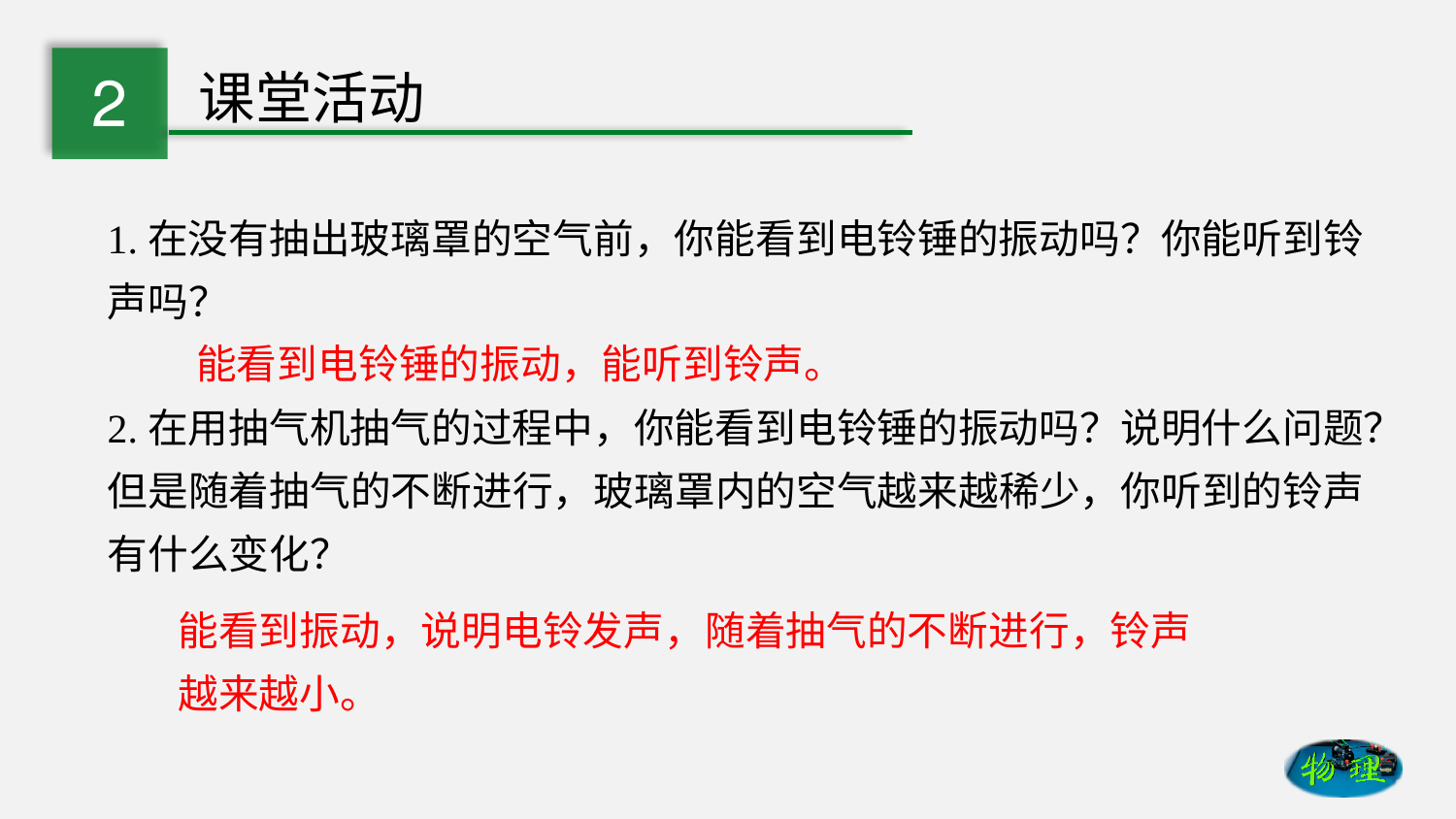

1.在没有抽出玻璃罩的空气前，你能看到电铃锤的振动吗？你能听到铃声吗？

2.在用抽气机抽气的过程中，你能看到电铃锤的振动吗？说明什么问题？但是随着抽气的不断进行，玻璃罩内的空气越来越稀少，你听到的铃声有什么变化？

能看到电铃锤的振动，能听到铃声。
能看到振动，说明电铃发声，随着抽气的不断进行，铃声越来越小。